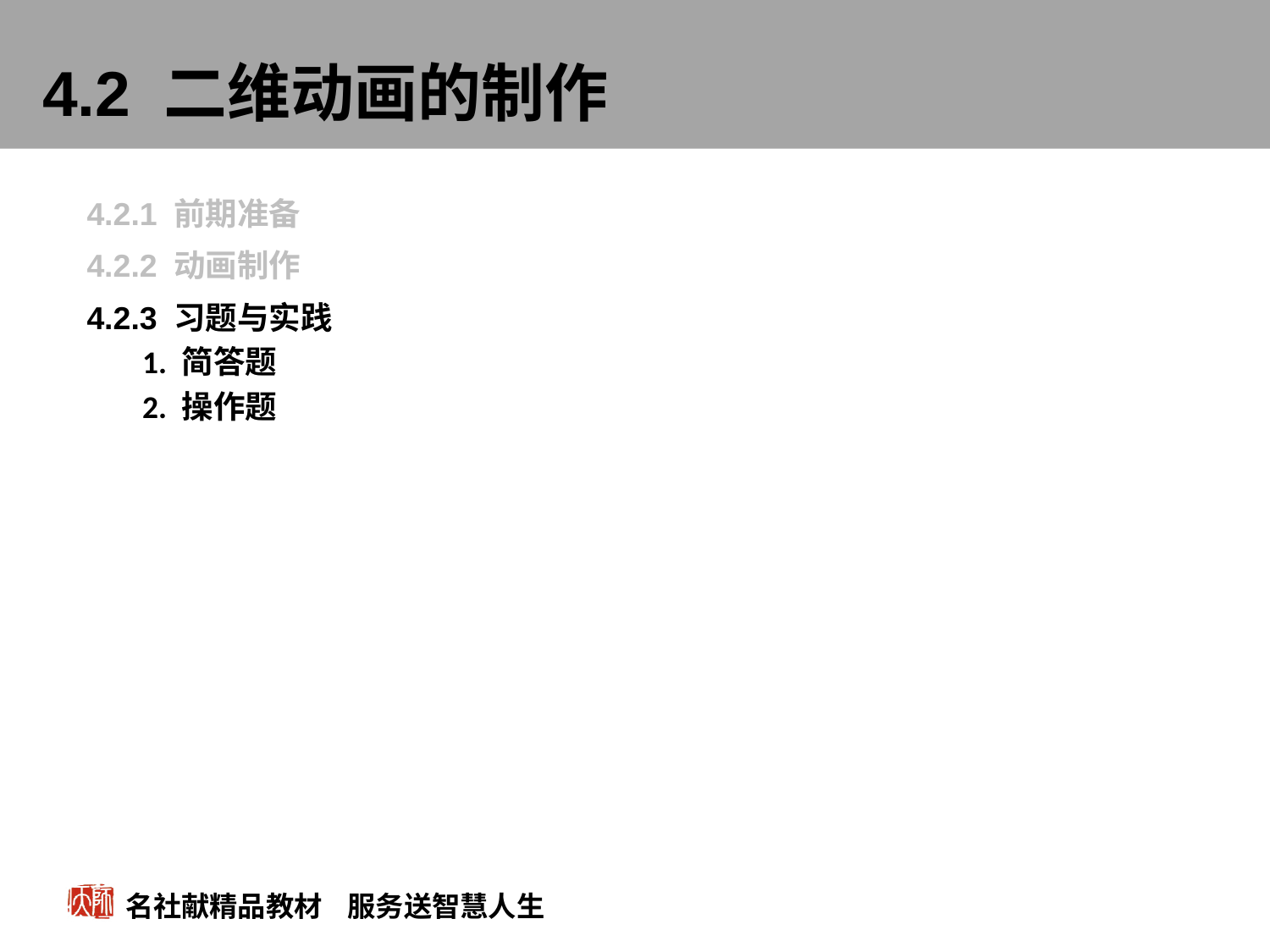

# 4.2 二维动画的制作
4.2.1 前期准备
4.2.2 动画制作
4.2.3 习题与实践
1. 简答题
2. 操作题